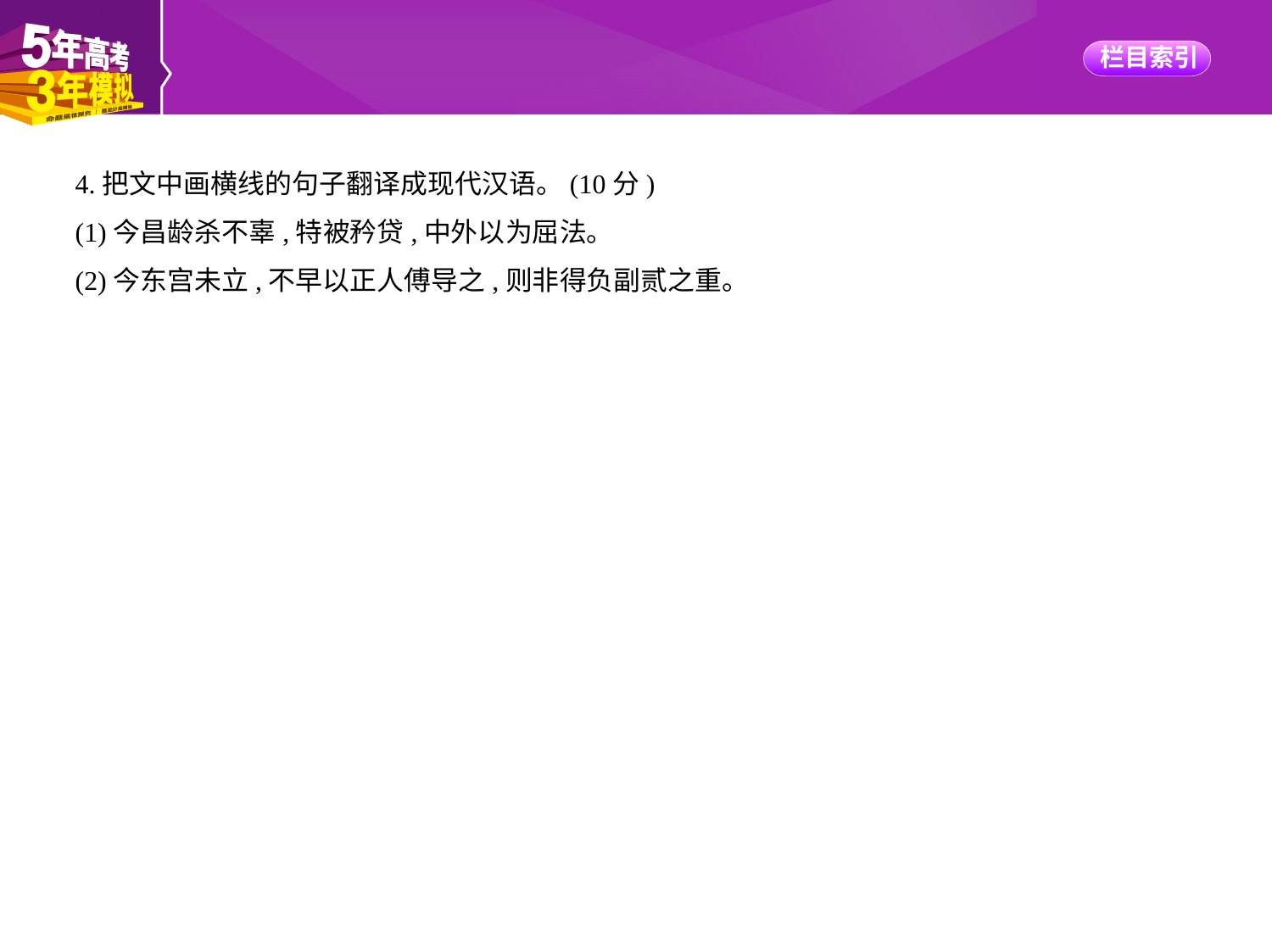

4.把文中画横线的句子翻译成现代汉语。(10分)
(1)今昌龄杀不辜,特被矜贷,中外以为屈法。
(2)今东宫未立,不早以正人傅导之,则非得负副贰之重。